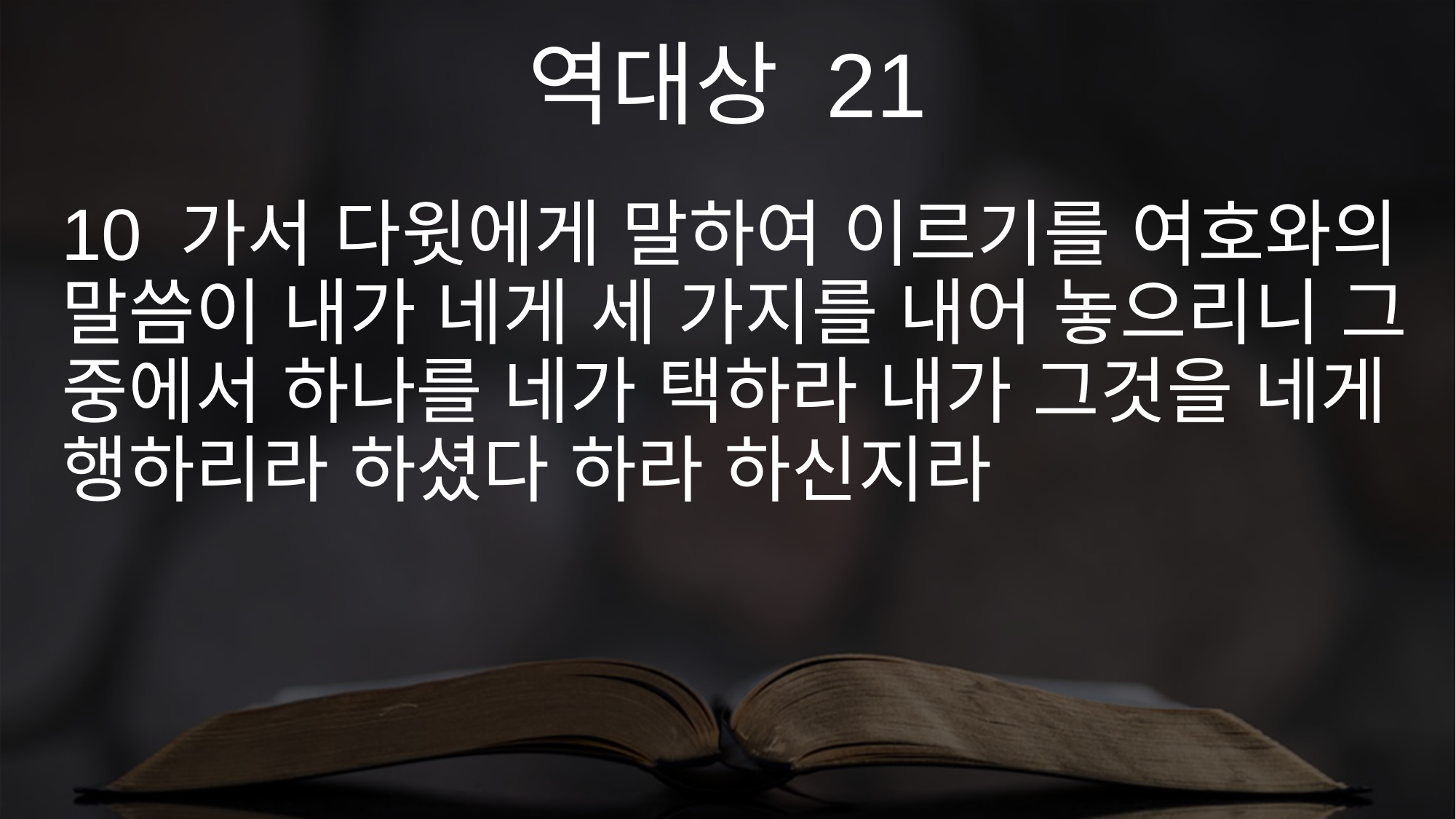

역대상 21
10 가서 다윗에게 말하여 이르기를 여호와의 말씀이 내가 네게 세 가지를 내어 놓으리니 그 중에서 하나를 네가 택하라 내가 그것을 네게 행하리라 하셨다 하라 하신지라